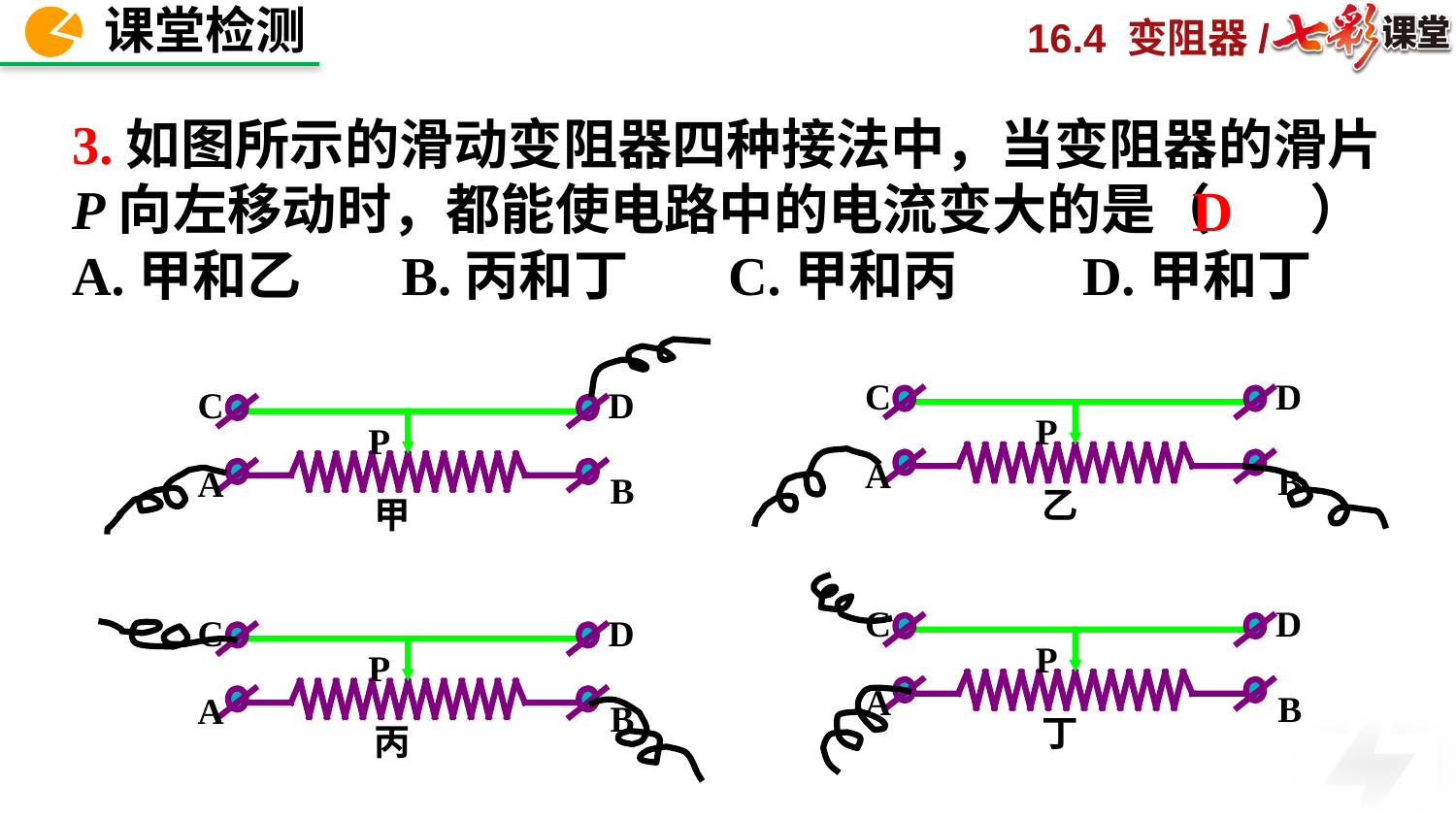

3.如图所示的滑动变阻器四种接法中，当变阻器的滑片P向左移动时，都能使电路中的电流变大的是（        ）
A.甲和乙       B.丙和丁       C.甲和丙         D.甲和丁
D

C
D

A

B

P

乙
C
D

A

B

P

甲

C
D

A

B

P

丁
C
D

A

B

P

丙